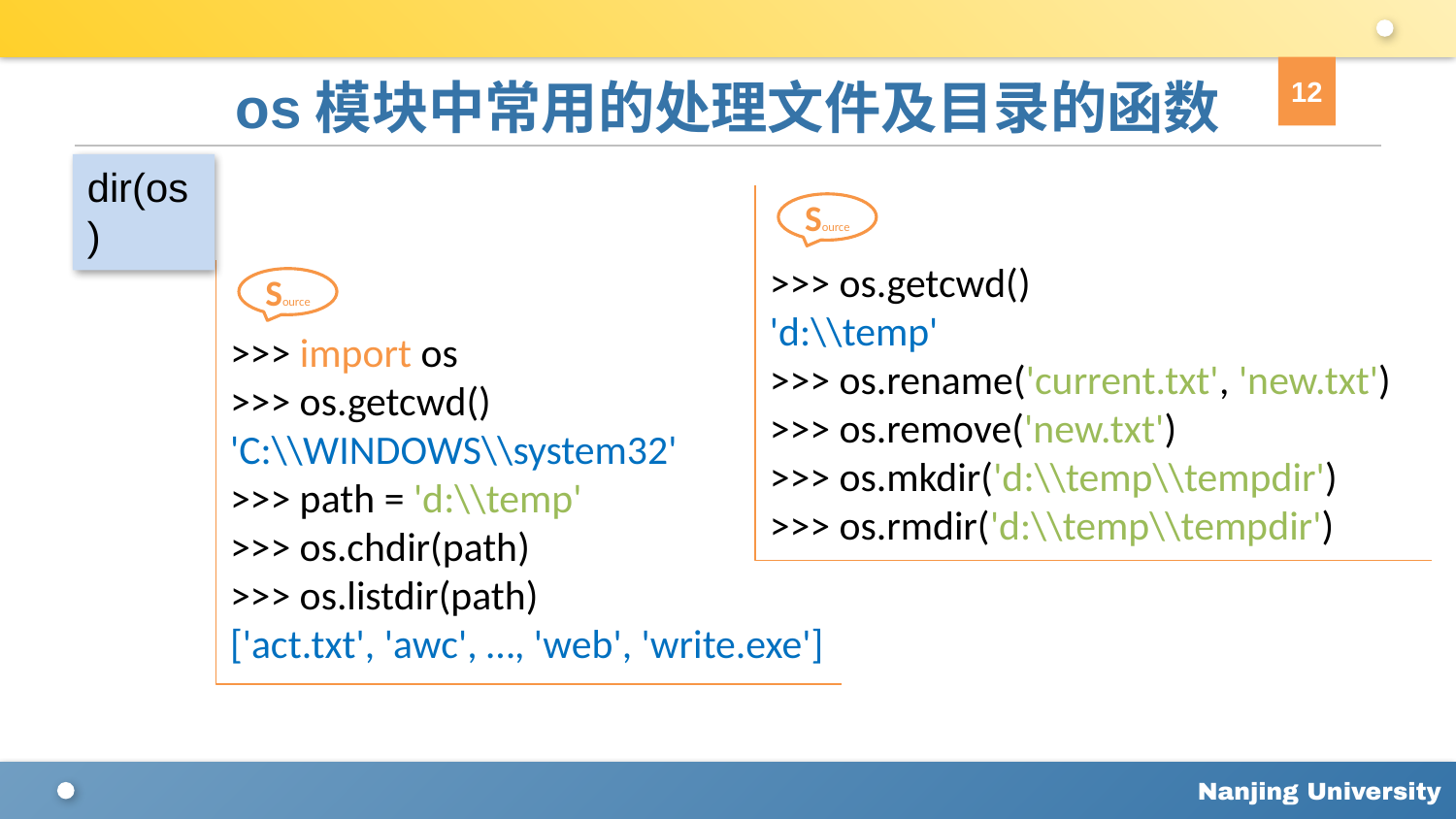

12
# os模块中常用的处理文件及目录的函数
dir(os)

>>> os.getcwd()
'd:\\temp'
>>> os.rename('current.txt', 'new.txt')
>>> os.remove('new.txt')
>>> os.mkdir('d:\\temp\\tempdir')
>>> os.rmdir('d:\\temp\\tempdir')
Source

>>> import os
>>> os.getcwd()
'C:\\WINDOWS\\system32'
>>> path = 'd:\\temp'
>>> os.chdir(path)
>>> os.listdir(path)
['act.txt', 'awc', …, 'web', 'write.exe']
Source